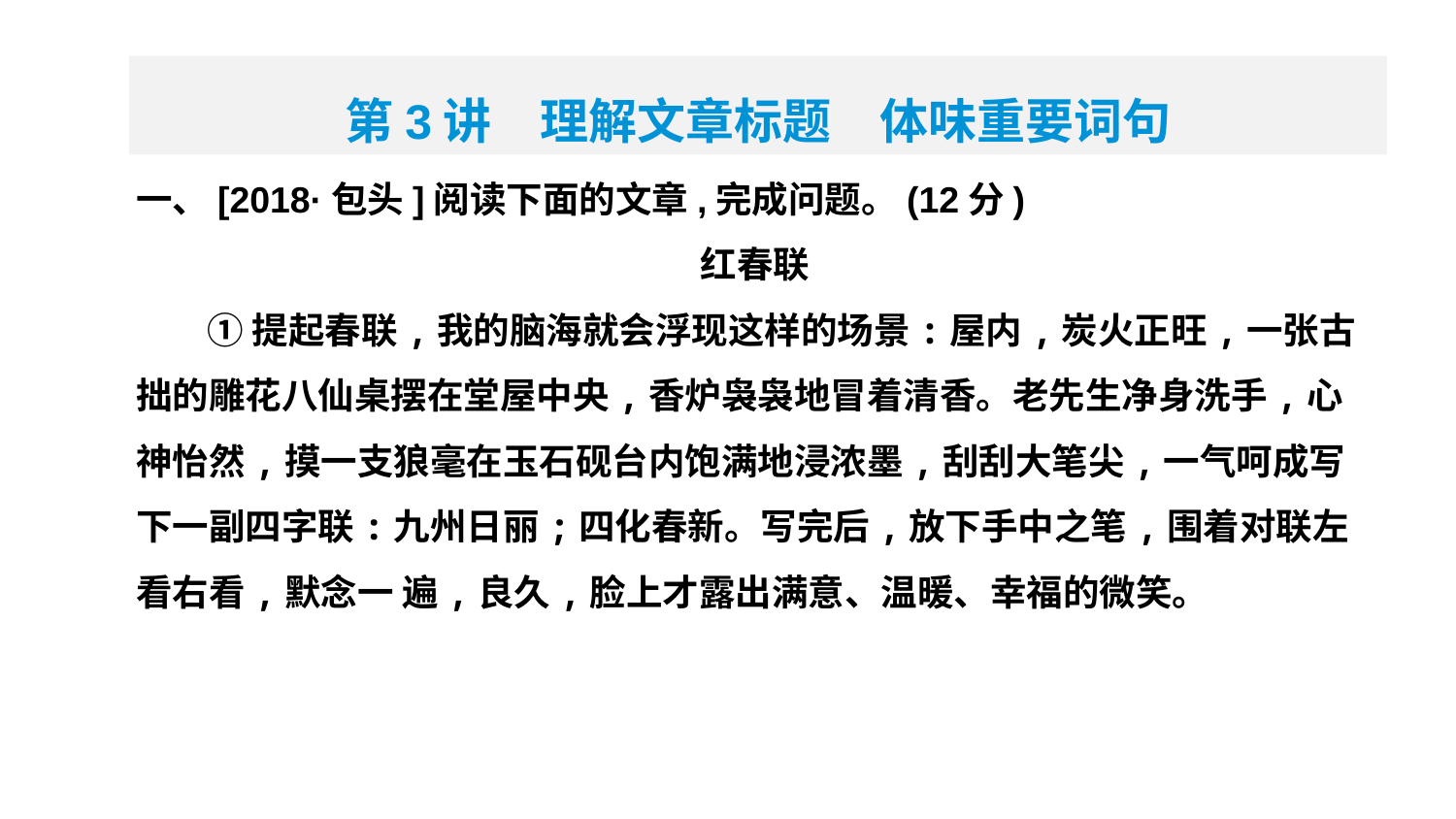

第3讲　理解文章标题　体味重要词句
一、[2018·包头]阅读下面的文章,完成问题。(12分)
红春联
①提起春联,我的脑海就会浮现这样的场景:屋内,炭火正旺,一张古拙的雕花八仙桌摆在堂屋中央,香炉袅袅地冒着清香。老先生净身洗手,心神怡然,摸一支狼毫在玉石砚台内饱满地浸浓墨,刮刮大笔尖,一气呵成写下一副四字联:九州日丽;四化春新。写完后,放下手中之笔,围着对联左看右看,默念一 遍,良久,脸上才露出满意、温暖、幸福的微笑。